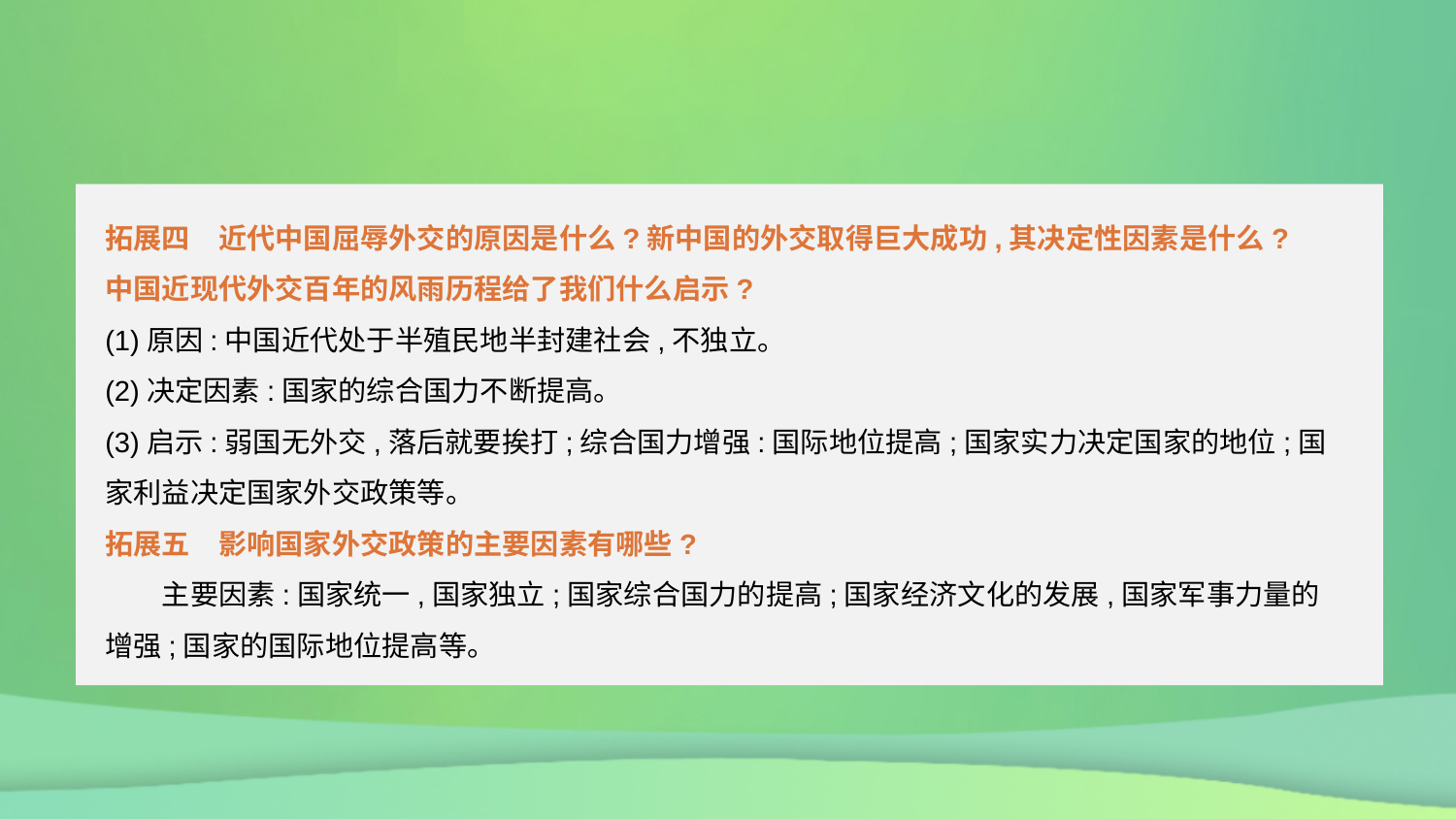

拓展四　近代中国屈辱外交的原因是什么?新中国的外交取得巨大成功,其决定性因素是什么?
中国近现代外交百年的风雨历程给了我们什么启示?
(1)原因:中国近代处于半殖民地半封建社会,不独立。
(2)决定因素:国家的综合国力不断提高。
(3)启示:弱国无外交,落后就要挨打;综合国力增强:国际地位提高;国家实力决定国家的地位;国家利益决定国家外交政策等。
拓展五　影响国家外交政策的主要因素有哪些?
　　主要因素:国家统一,国家独立;国家综合国力的提高;国家经济文化的发展,国家军事力量的增强;国家的国际地位提高等。